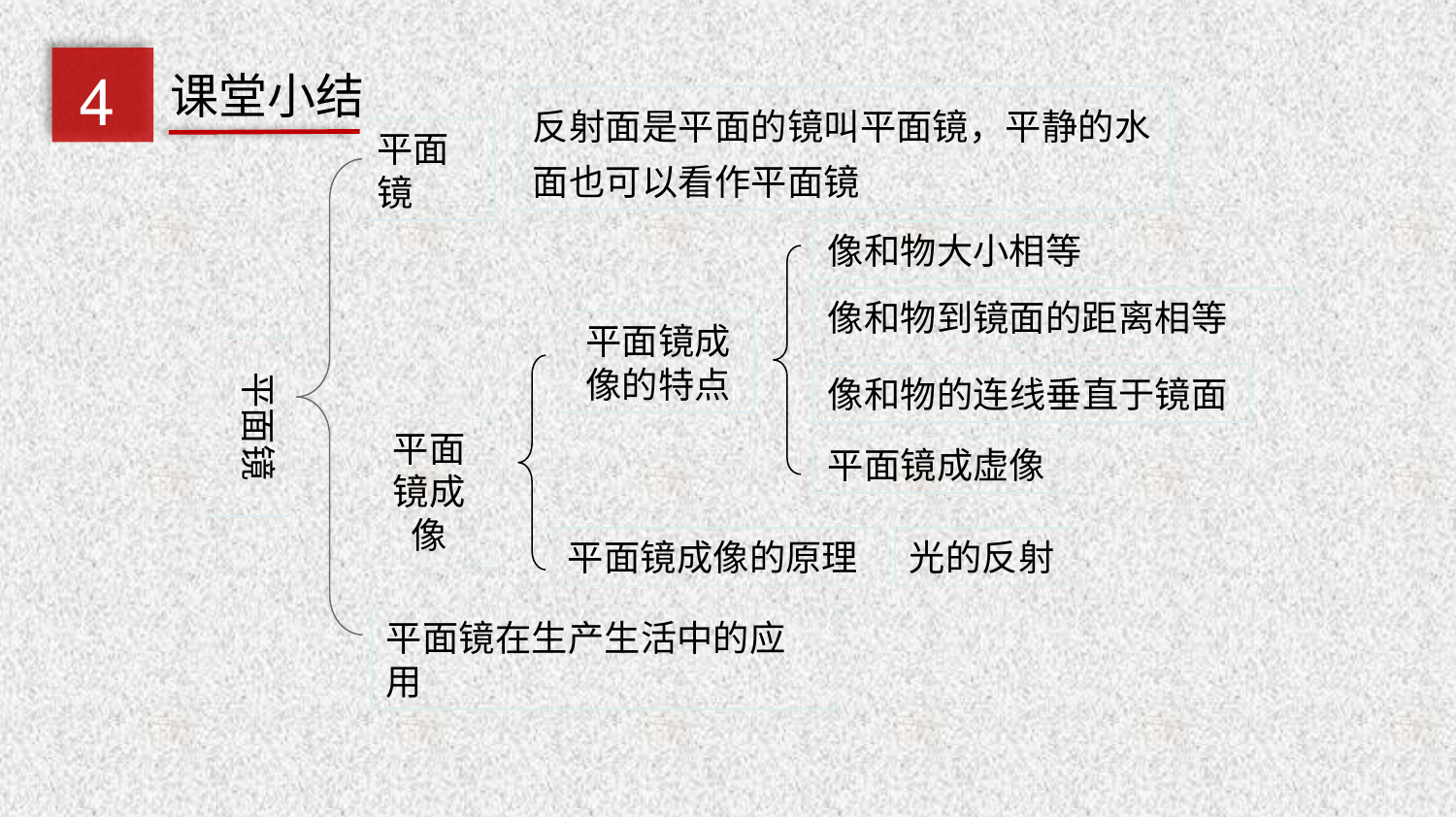

4
课堂小结
反射面是平面的镜叫平面镜，平静的水面也可以看作平面镜
平面镜

平面镜
像和物大小相等

平面镜成像的特点
像和物到镜面的距离相等

平面镜成像
像和物的连线垂直于镜面
平面镜成虚像
平面镜成像的原理
光的反射
平面镜在生产生活中的应用